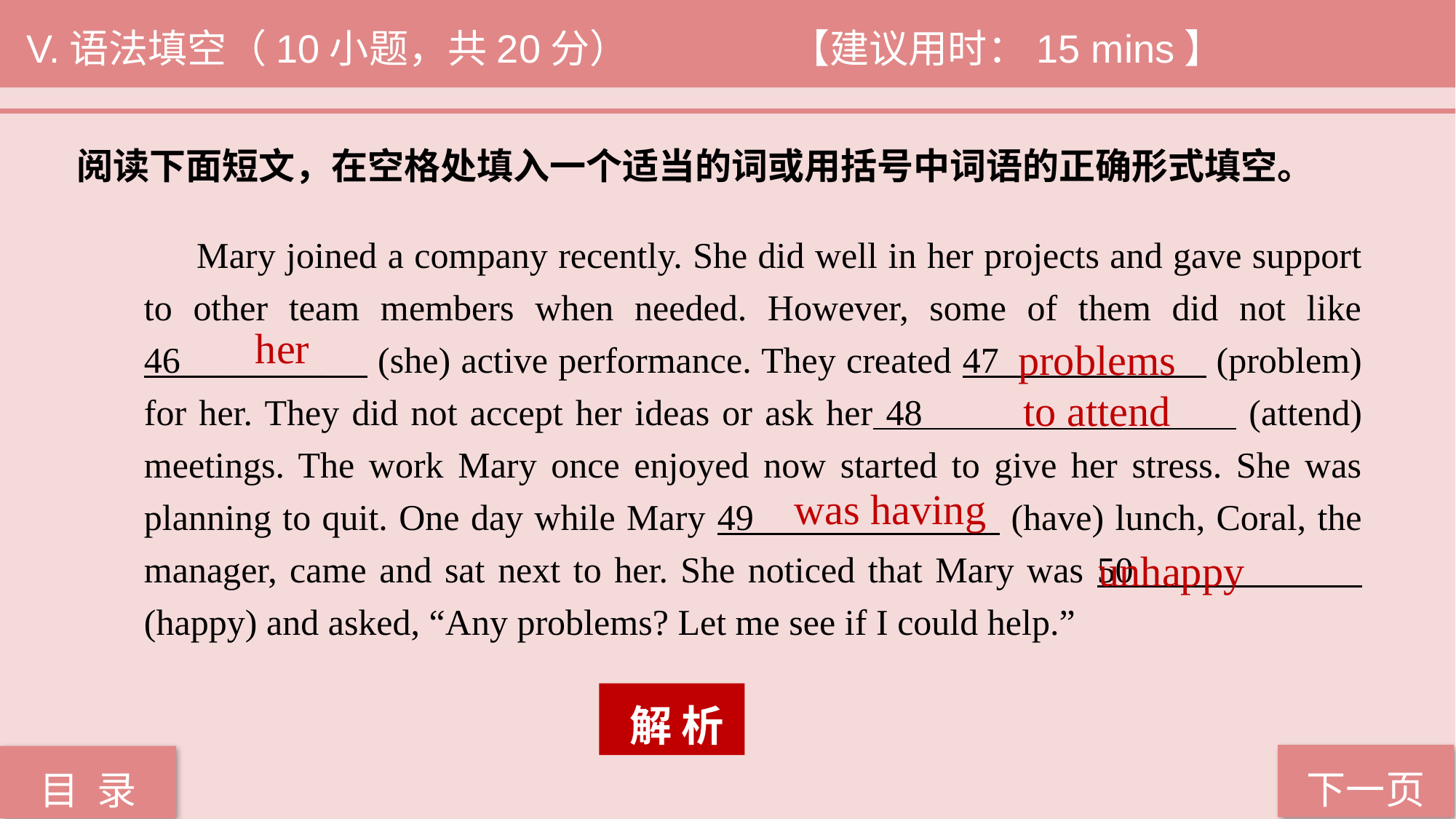

V.语法填空（10小题，共20分）		【建议用时：15 mins】
阅读下面短文，在空格处填入一个适当的词或用括号中词语的正确形式填空。
     Mary joined a company recently. She did well in her projects and gave support to other team members when needed. However, some of them did not like 46________     (she) active performance. They created 47                     (problem) for her. They did not accept her ideas or ask her 48                          (attend) meetings. The work Mary once enjoyed now started to give her stress. She was planning to quit. One day while Mary 49                       (have) lunch, Coral, the manager, came and sat next to her. She noticed that Mary was 50                   (happy) and asked, “Any problems? Let me see if I could help.”
her
problems
to attend
was having
unhappy
 解 析